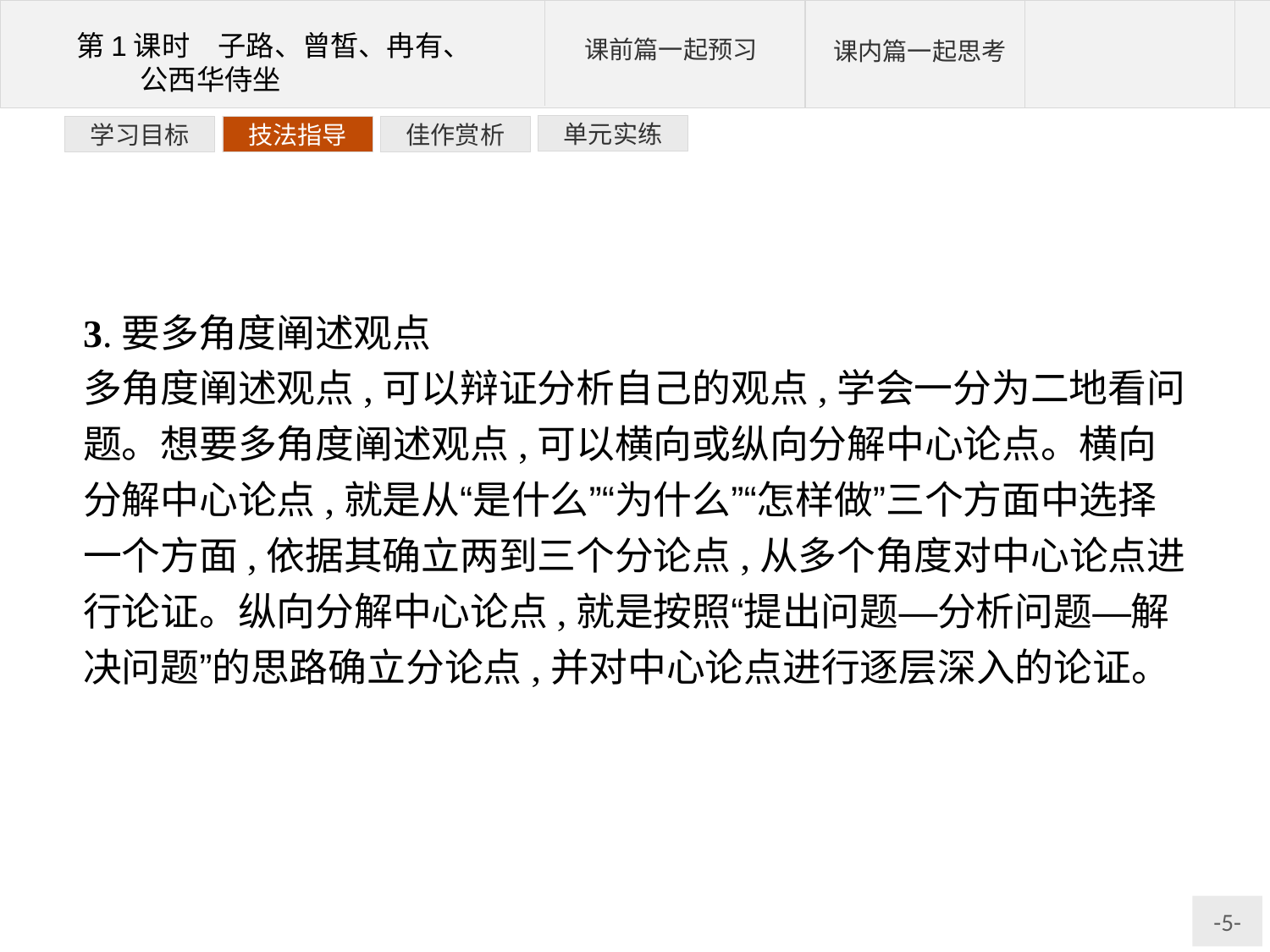

单元实练
佳作赏析
技法指导
学习目标
3.要多角度阐述观点
多角度阐述观点,可以辩证分析自己的观点,学会一分为二地看问题。想要多角度阐述观点,可以横向或纵向分解中心论点。横向分解中心论点,就是从“是什么”“为什么”“怎样做”三个方面中选择一个方面,依据其确立两到三个分论点,从多个角度对中心论点进行论证。纵向分解中心论点,就是按照“提出问题—分析问题—解决问题”的思路确立分论点,并对中心论点进行逐层深入的论证。